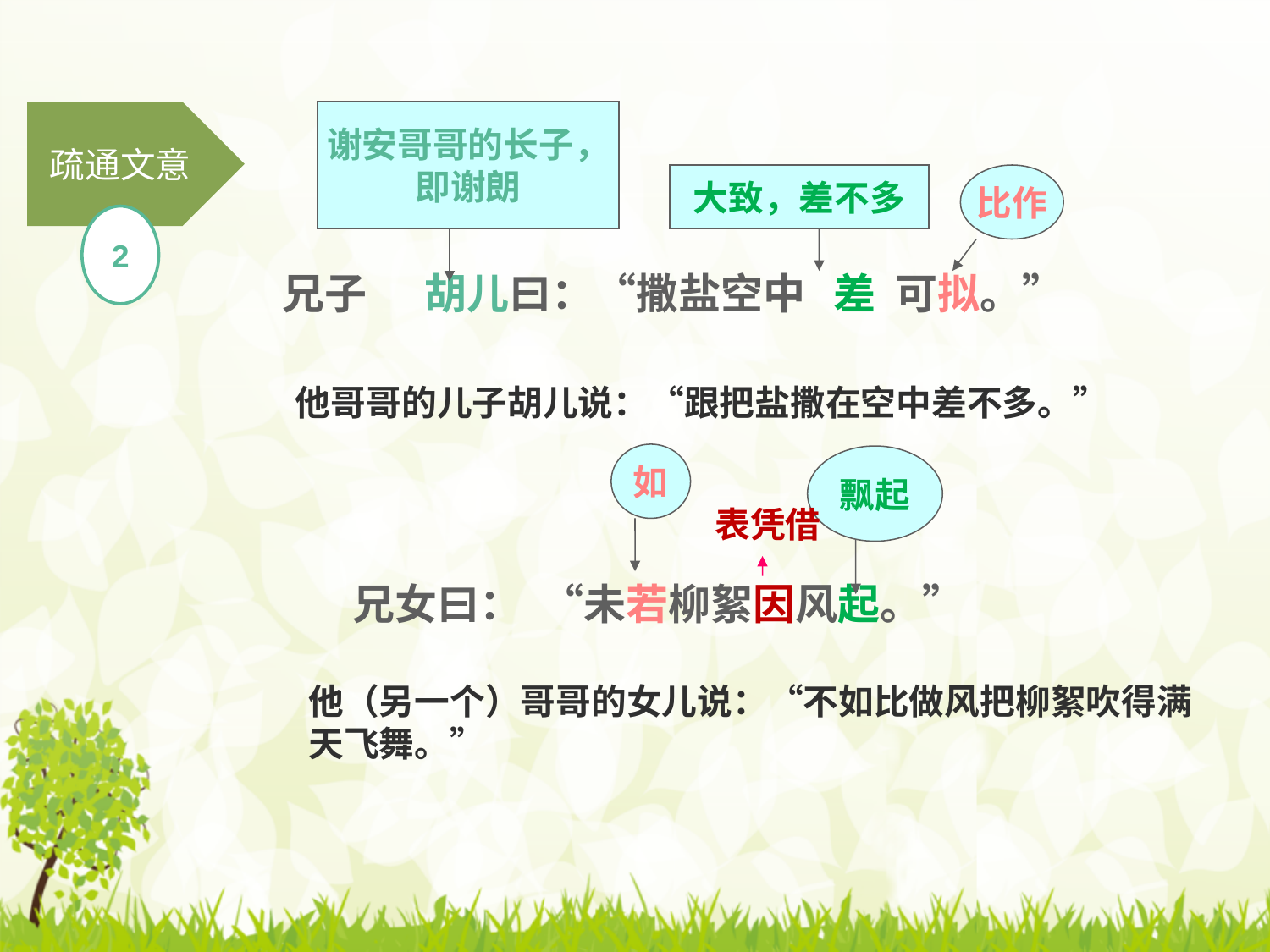

谢安哥哥的长子，
即谢朗

疏通文意
2
大致，差不多

比作

兄子      胡儿曰：“撒盐空中   差  可拟。”
他哥哥的儿子胡儿说：“跟把盐撒在空中差不多。”
他（另一个）哥哥的女儿说：“不如比做风把柳絮吹得满天飞舞。”
如

飘起

表凭借

                  兄女曰：  “未若柳絮因风起。”